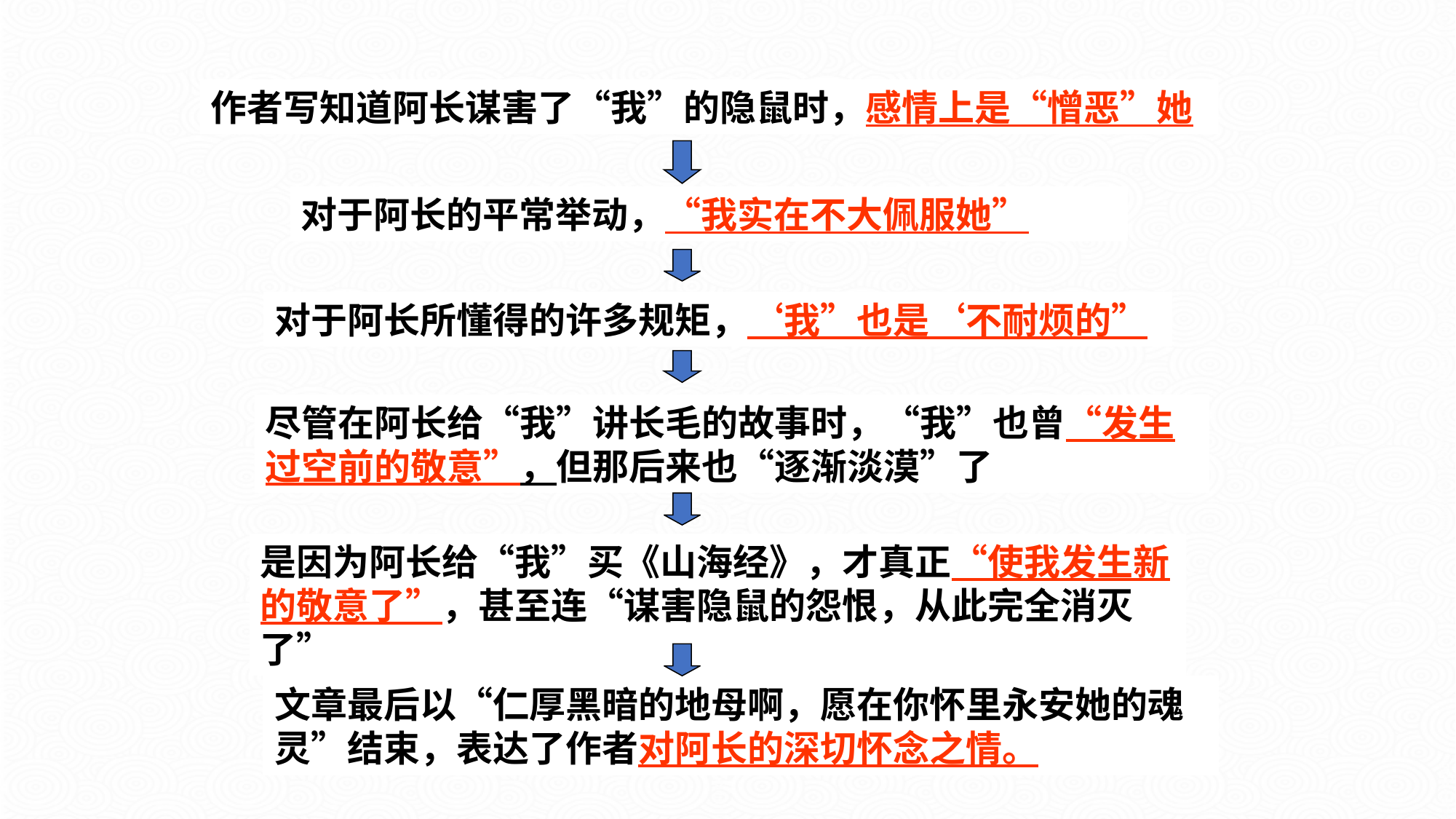

作者写知道阿长谋害了“我”的隐鼠时，感情上是“憎恶”她

对于阿长的平常举动，“我实在不大佩服她”

对于阿长所懂得的许多规矩，‘我”也是‘不耐烦的”

尽管在阿长给“我”讲长毛的故事时，“我”也曾“发生过空前的敬意”，但那后来也“逐渐淡漠”了

是因为阿长给“我”买《山海经》，才真正“使我发生新的敬意了”，甚至连“谋害隐鼠的怨恨，从此完全消灭了”

文章最后以“仁厚黑暗的地母啊，愿在你怀里永安她的魂灵”结束，表达了作者对阿长的深切怀念之情。